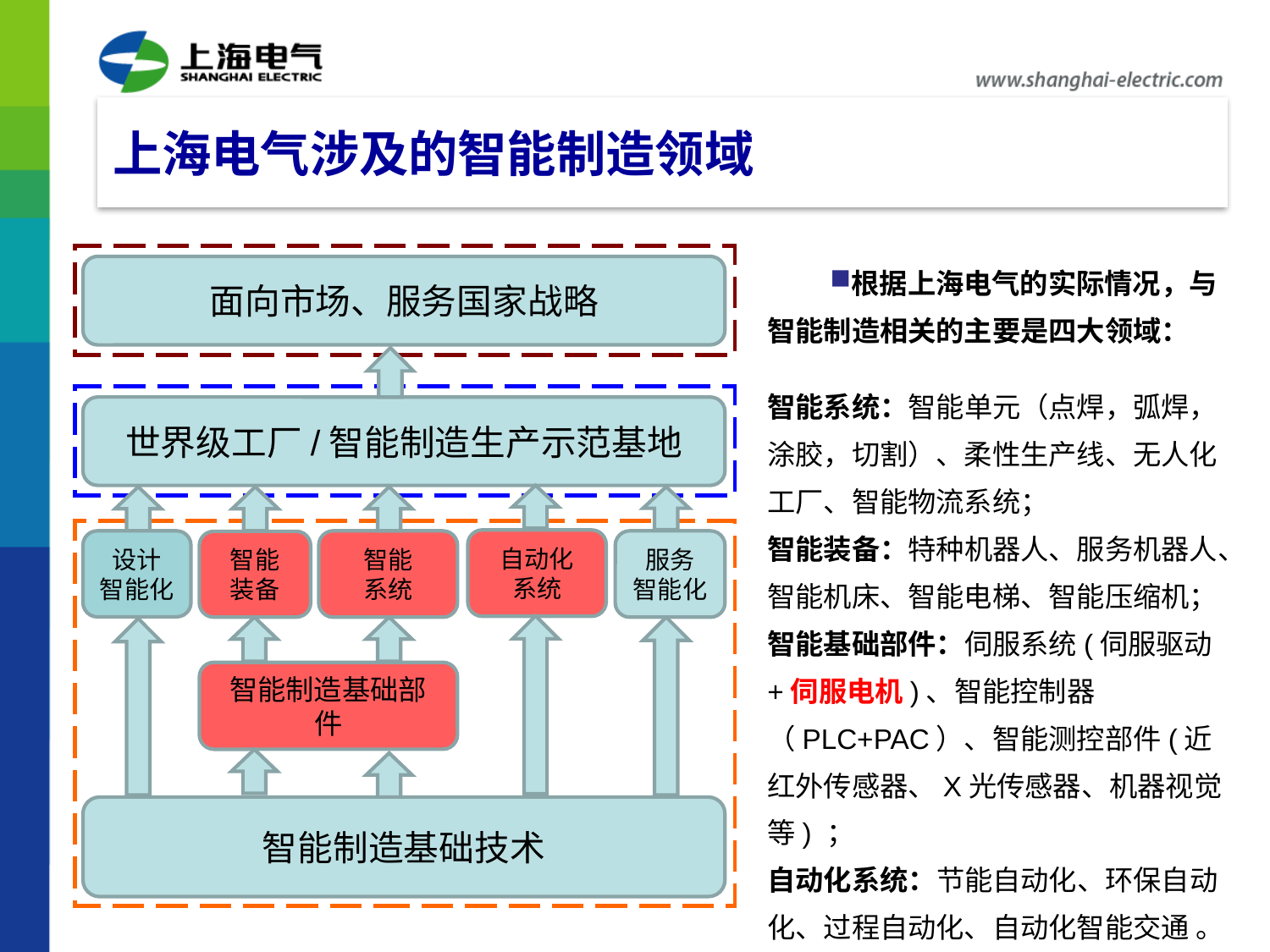

# 上海电气涉及的智能制造领域

面向市场、服务国家战略

世界级工厂/智能制造生产示范基地

自动化
系统
设计
智能化
智能
系统
服务
智能化

智能
装备

智能制造基础部件

智能制造基础技术
根据上海电气的实际情况，与智能制造相关的主要是四大领域：

智能系统：智能单元（点焊，弧焊，涂胶，切割）、柔性生产线、无人化工厂、智能物流系统；
智能装备：特种机器人、服务机器人、智能机床、智能电梯、智能压缩机；
智能基础部件：伺服系统(伺服驱动+伺服电机)、智能控制器（PLC+PAC）、智能测控部件(近红外传感器、X光传感器、机器视觉等) ；
自动化系统：节能自动化、环保自动化、过程自动化、自动化智能交通 。